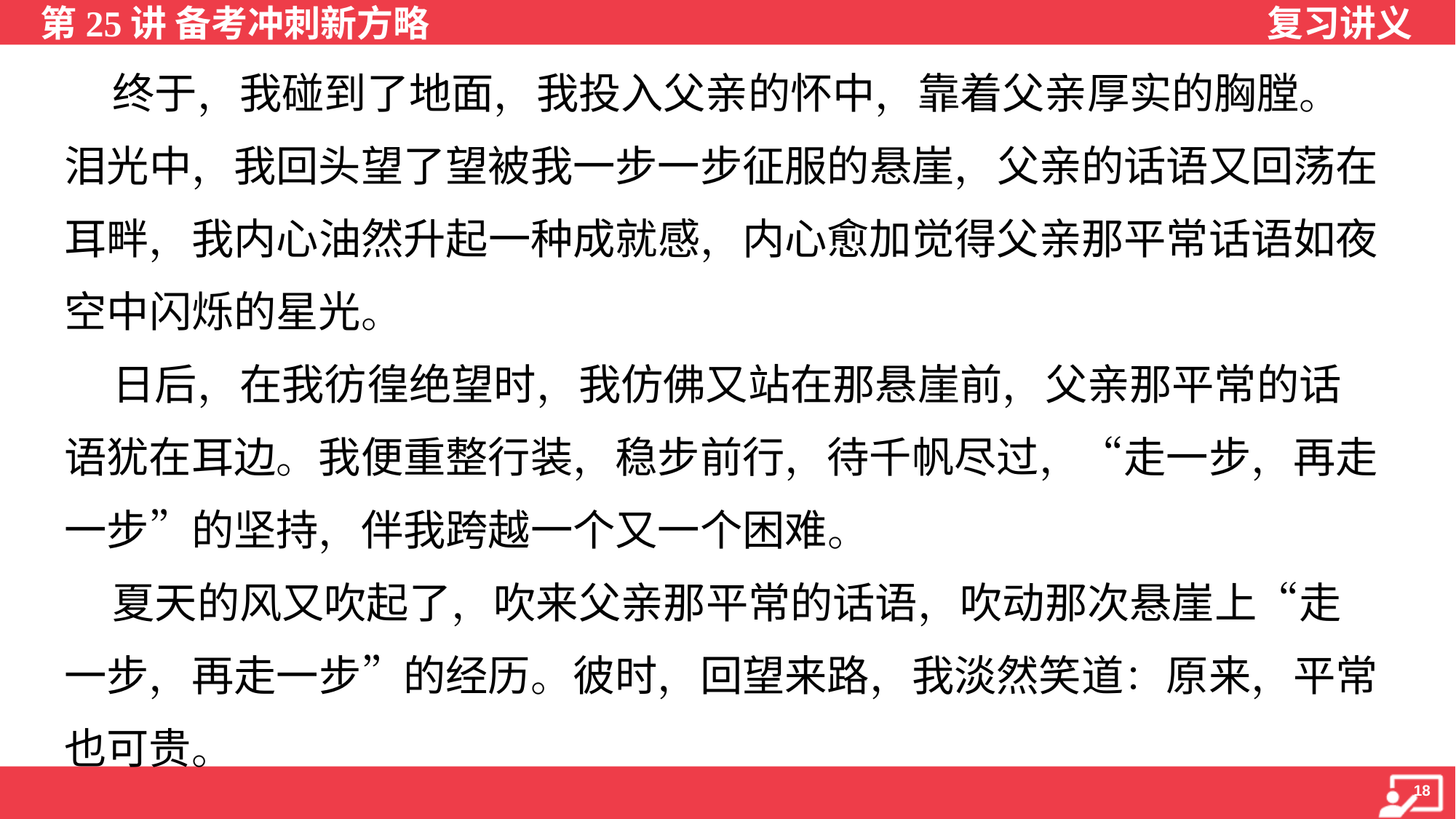

终于，我碰到了地面，我投入父亲的怀中，靠着父亲厚实的胸膛。
泪光中，我回头望了望被我一步一步征服的悬崖，父亲的话语又回荡在
耳畔，我内心油然升起一种成就感，内心愈加觉得父亲那平常话语如夜
空中闪烁的星光。
    日后，在我彷徨绝望时，我仿佛又站在那悬崖前，父亲那平常的话
语犹在耳边。我便重整行装，稳步前行，待千帆尽过，“走一步，再走
一步”的坚持，伴我跨越一个又一个困难。
    夏天的风又吹起了，吹来父亲那平常的话语，吹动那次悬崖上“走
一步，再走一步”的经历。彼时，回望来路，我淡然笑道：原来，平常
也可贵。